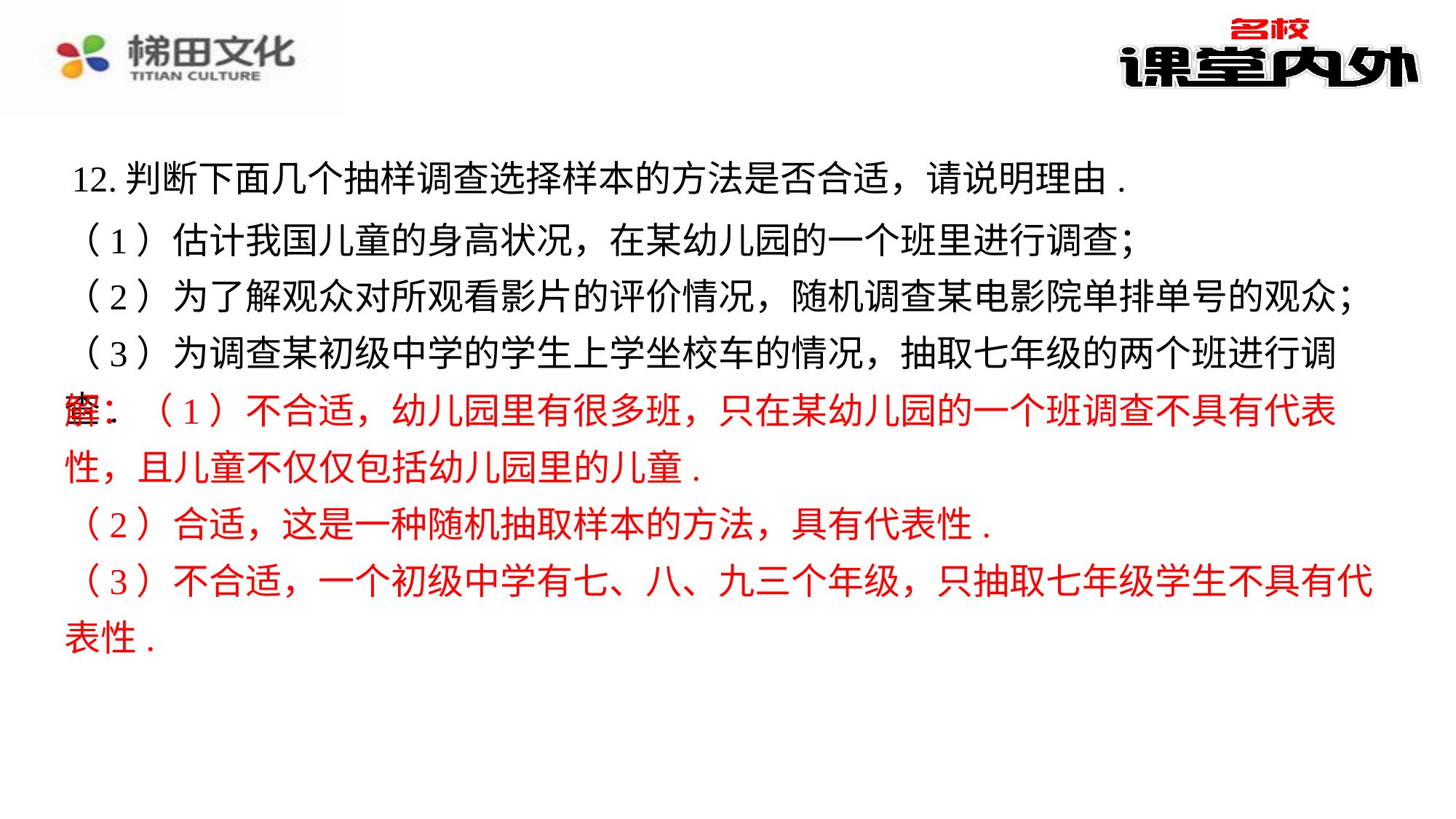

12.判断下面几个抽样调查选择样本的方法是否合适，请说明理由.
（1）估计我国儿童的身高状况，在某幼儿园的一个班里进行调查；
（2）为了解观众对所观看影片的评价情况，随机调查某电影院单排单号的观众；
（3）为调查某初级中学的学生上学坐校车的情况，抽取七年级的两个班进行调查.
解：（1）不合适，幼儿园里有很多班，只在某幼儿园的一个班调查不具有代表性，且儿童不仅仅包括幼儿园里的儿童.⁠
（2）合适，这是一种随机抽取样本的方法，具有代表性.⁠
（3）不合适，一个初级中学有七、八、九三个年级，只抽取七年级学生不具有代表性.⁠
解：（1）不合适，幼儿园里有很多班，只在某幼儿园的一个班调查不具有代表
性，且儿童不仅仅包括幼儿园里的儿童.
（2）合适，这是一种随机抽取样本的方法，具有代表性.
（3）不合适，一个初级中学有七、八、九三个年级，只抽取七年级学生不具有代
表性.